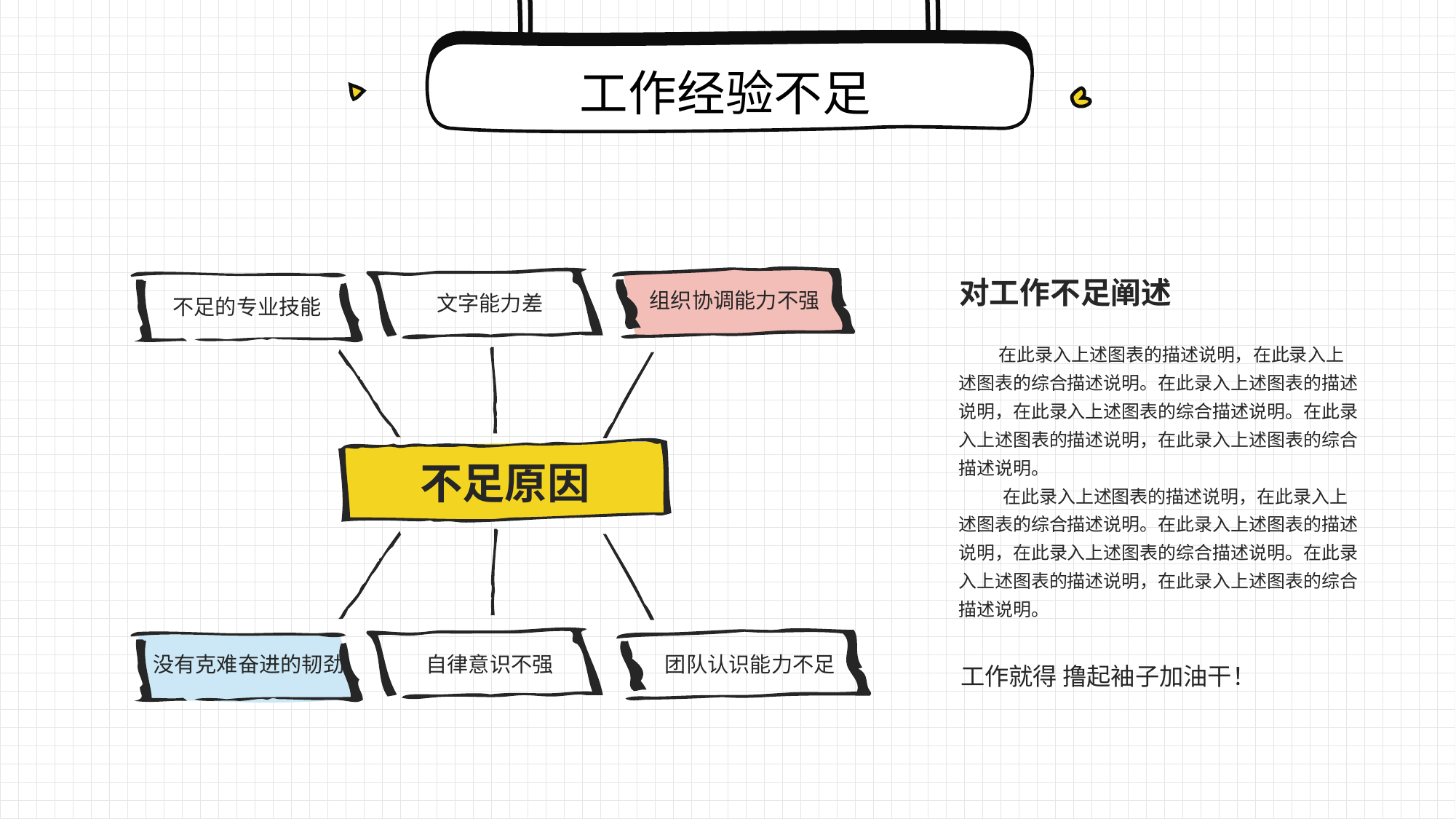

工作经验不足

对工作不足阐述

组织协调能力不强
文字能力差
不足的专业技能
         在此录入上述图表的描述说明，在此录入上述图表的综合描述说明。在此录入上述图表的描述说明，在此录入上述图表的综合描述说明。在此录入上述图表的描述说明，在此录入上述图表的综合描述说明。
          在此录入上述图表的描述说明，在此录入上述图表的综合描述说明。在此录入上述图表的描述说明，在此录入上述图表的综合描述说明。在此录入上述图表的描述说明，在此录入上述图表的综合描述说明。

不足原因

没有克难奋进的韧劲
自律意识不强
团队认识能力不足
工作就得 撸起袖子加油干！